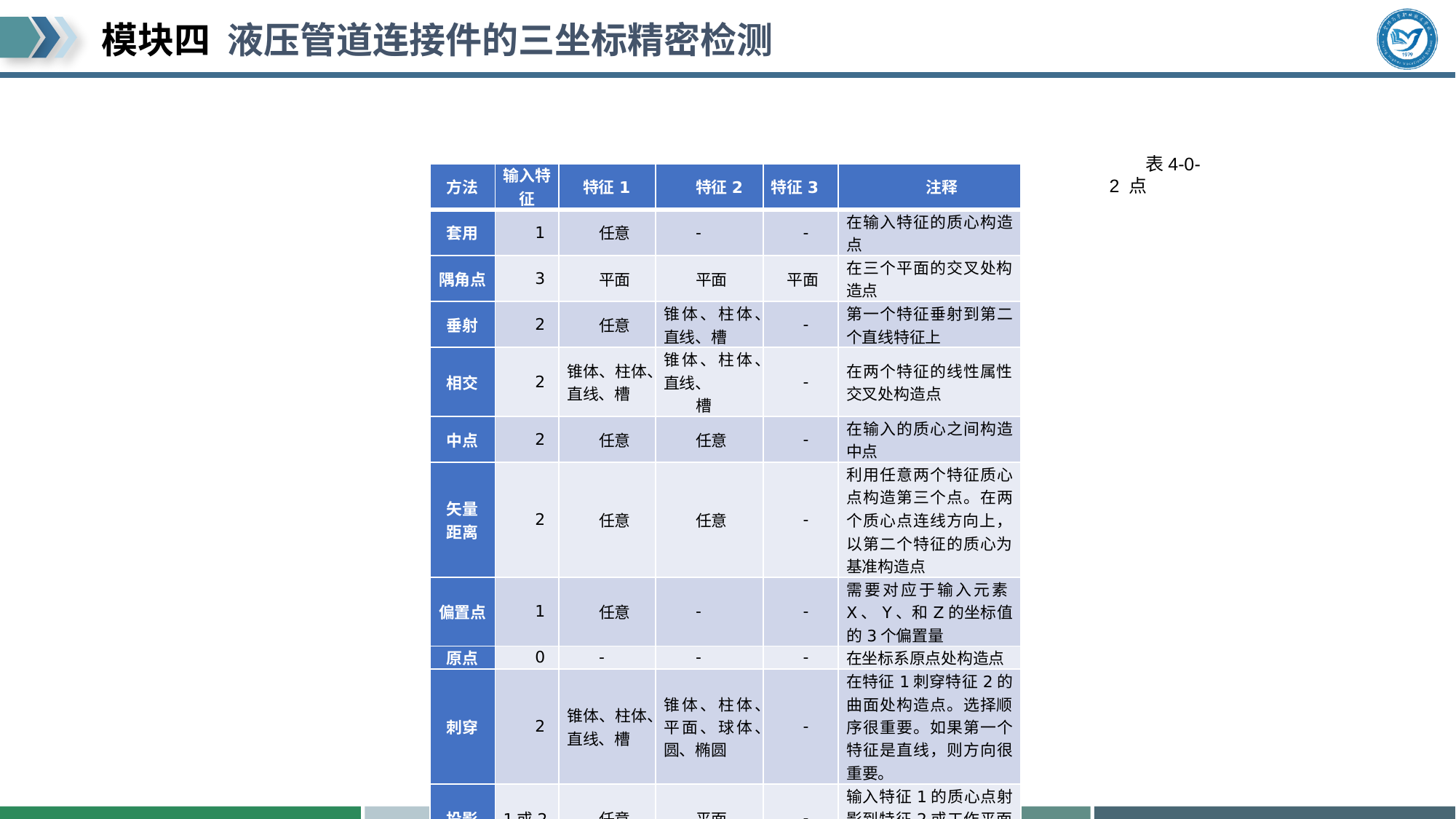

#
| 方法 | 输入特征 | 特征1 | 特征2 | 特征3 | 注释 |
| --- | --- | --- | --- | --- | --- |
| 套用 | 1 | 任意 | - | - | 在输入特征的质心构造点 |
| 隅角点 | 3 | 平面 | 平面 | 平面 | 在三个平面的交叉处构造点 |
| 垂射 | 2 | 任意 | 锥体、柱体、直线、槽 | - | 第一个特征垂射到第二个直线特征上 |
| 相交 | 2 | 锥体、柱体、直线、槽 | 锥体、柱体、直线、 槽 | - | 在两个特征的线性属性交叉处构造点 |
| 中点 | 2 | 任意 | 任意 | - | 在输入的质心之间构造中点 |
| 矢量 距离 | 2 | 任意 | 任意 | - | 利用任意两个特征质心点构造第三个点。在两个质心点连线方向上，以第二个特征的质心为基准构造点 |
| 偏置点 | 1 | 任意 | - | - | 需要对应于输入元素X、Y、和Z的坐标值的3个偏置量 |
| 原点 | 0 | - | - | - | 在坐标系原点处构造点 |
| 刺穿 | 2 | 锥体、柱体、直线、槽 | 锥体、柱体、平面、球体、圆、椭圆 | - | 在特征1刺穿特征2的曲面处构造点。选择顺序很重要。如果第一个特征是直线，则方向很重要。 |
| 投影 | 1或2 | 任意 | 平面 | - | 输入特征1的质心点射影到特征2或工作平面上 |
表4-0-2 点